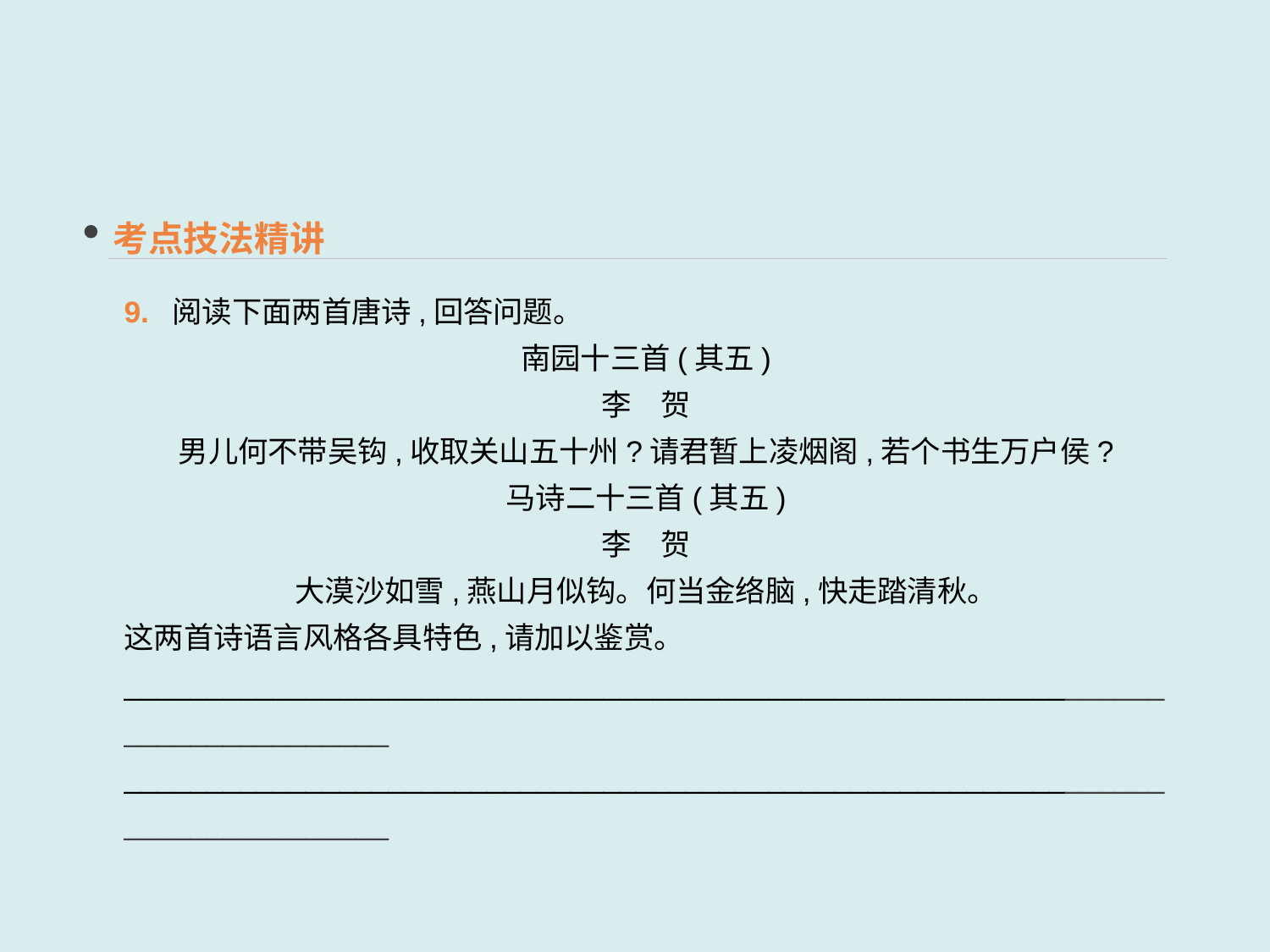

考点技法精讲

9.  阅读下面两首唐诗,回答问题。
南园十三首(其五)
李　贺
男儿何不带吴钩,收取关山五十州?请君暂上凌烟阁,若个书生万户侯?
马诗二十三首(其五)
李　贺
大漠沙如雪,燕山月似钩。何当金络脑,快走踏清秋。
这两首诗语言风格各具特色,请加以鉴赏。
_______________________________________________________________________________
_______________________________________________________________________________